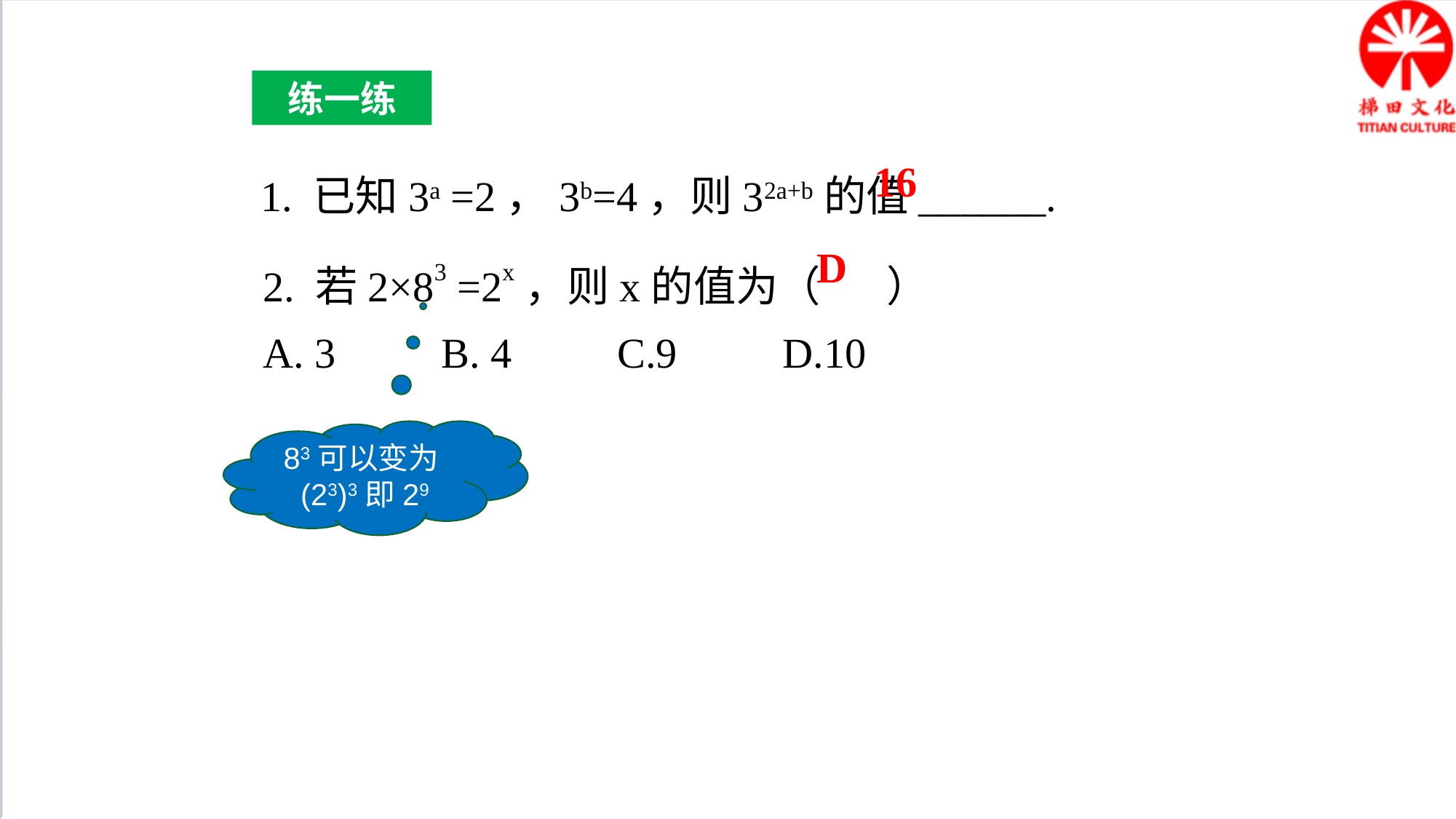

练一练
1. 已知3a =2，3b=4，则32a+b的值______.
16
2. 若2×83 =2x，则x的值为（       ）
A. 3          B. 4          C.9          D.10
D
83可以变为(23)3即29